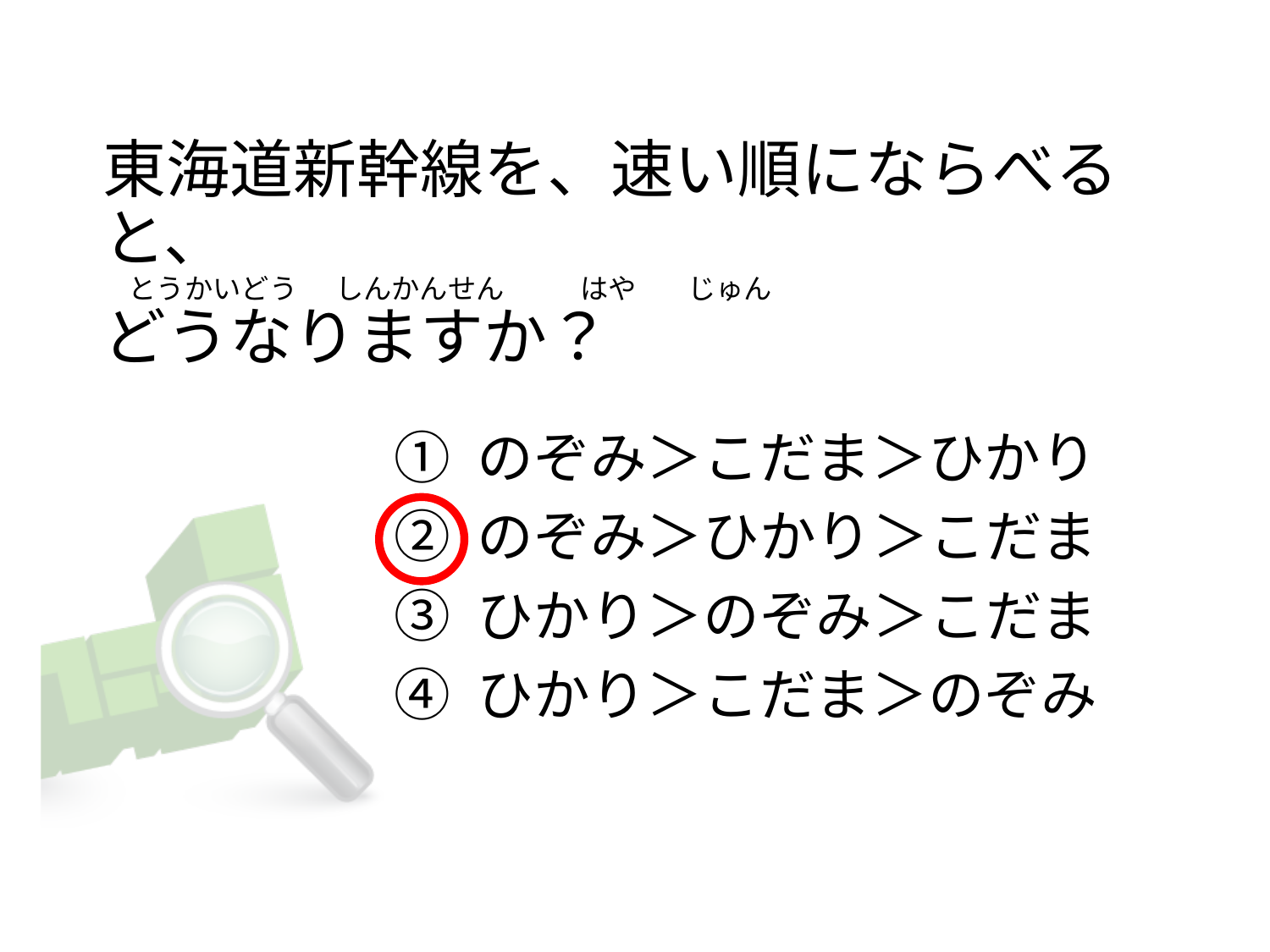

東海道新幹線を、速い順にならべると、
   とうかいどう      しんかんせん            はや        じゅん
どうなりますか？
① のぞみ＞こだま＞ひかり
② のぞみ＞ひかり＞こだま
③ ひかり＞のぞみ＞こだま
④ ひかり＞こだま＞のぞみ